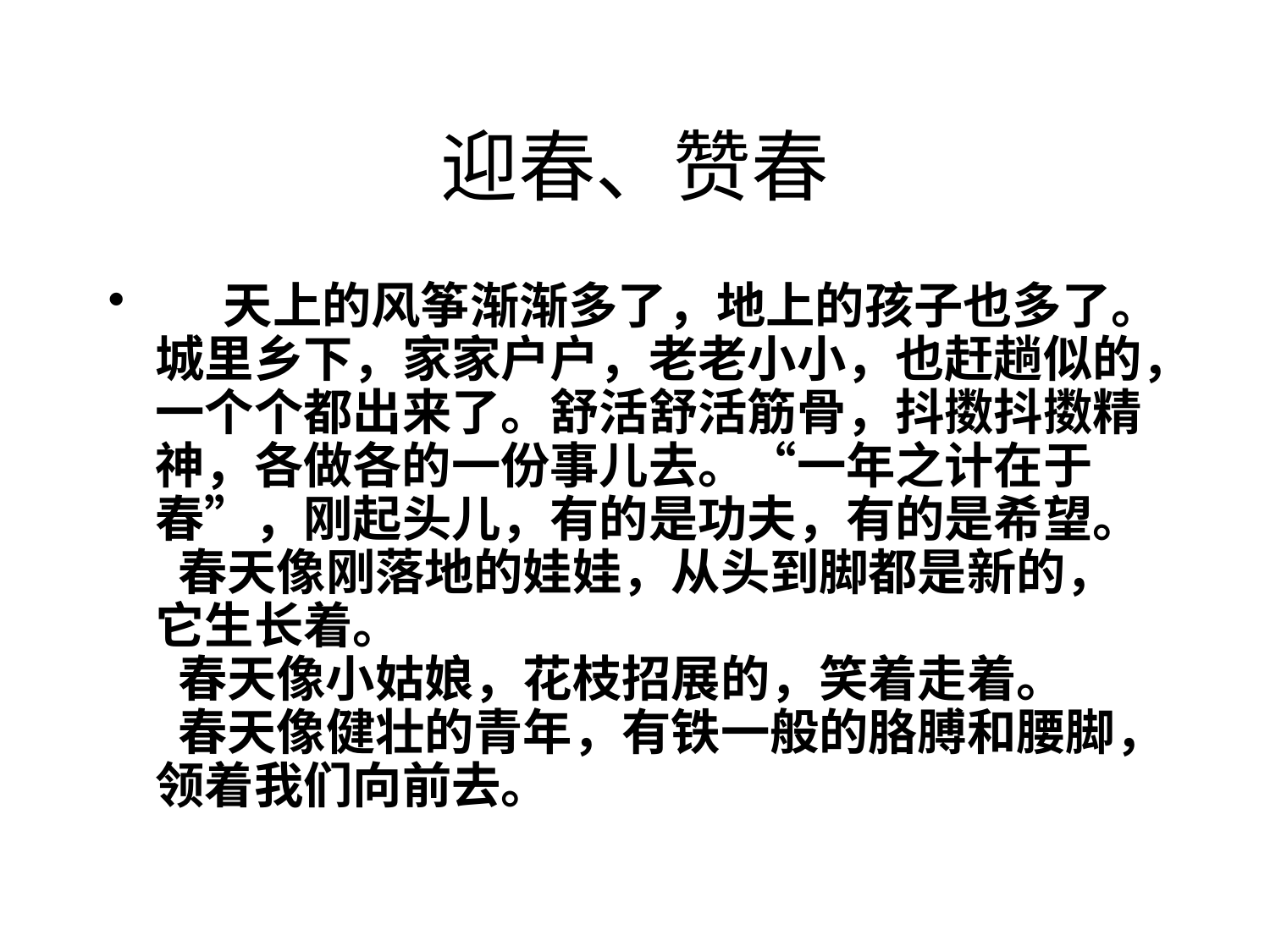

# 迎春、赞春
     天上的风筝渐渐多了，地上的孩子也多了。城里乡下，家家户户，老老小小，也赶趟似的，一个个都出来了。舒活舒活筋骨，抖擞抖擞精神，各做各的一份事儿去。“一年之计在于春”，刚起头儿，有的是功夫，有的是希望。
  春天像刚落地的娃娃，从头到脚都是新的，它生长着。
  春天像小姑娘，花枝招展的，笑着走着。
  春天像健壮的青年，有铁一般的胳膊和腰脚，领着我们向前去。